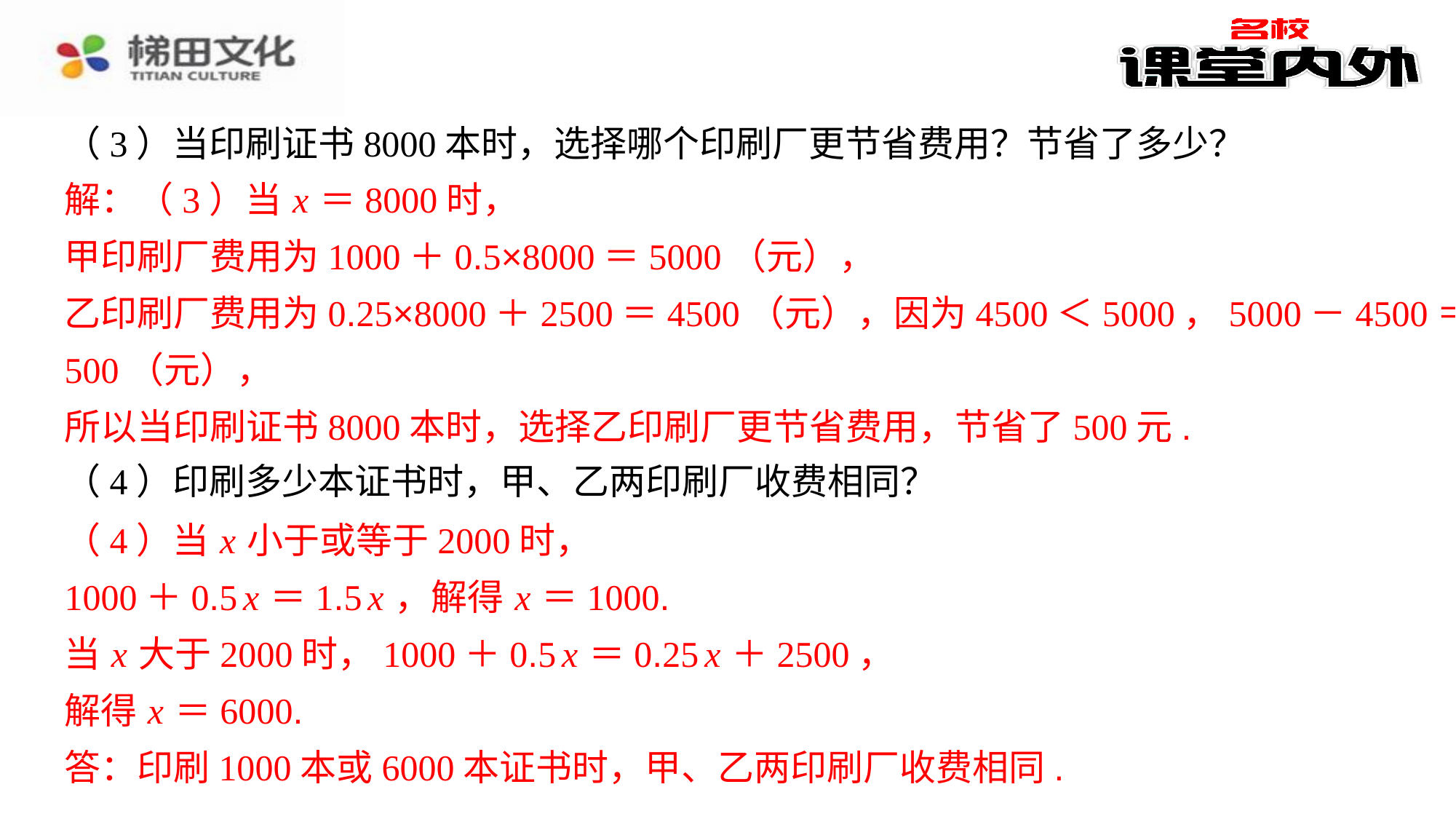

（3）当印刷证书8000本时，选择哪个印刷厂更节省费用？节省了多少？

（4）印刷多少本证书时，甲、乙两印刷厂收费相同？
解：（3）当 x ＝8000时，
甲印刷厂费用为1000＋0.5×8000＝5000（元），
乙印刷厂费用为0.25×8000＋2500＝4500（元），因为4500＜5000，5000－4500＝
500（元），
所以当印刷证书8000本时，选择乙印刷厂更节省费用，节省了500元.
（4）当 x 小于或等于2000时，
1000＋0.5 x ＝1.5 x ，解得 x ＝1000.
当 x 大于2000时，1000＋0.5 x ＝0.25 x ＋2500，
解得 x ＝6000.
答：印刷1000本或6000本证书时，甲、乙两印刷厂收费相同.
解：（3）当 x ＝8000时，
甲印刷厂费用为1000＋0.5×8000＝5000（元），
乙印刷厂费用为0.25×8000＋2500＝4500（元），因为4500＜5000，5000－4500＝
500（元），
所以当印刷证书8000本时，选择乙印刷厂更节省费用，节省了500元.
（4）当 x 小于或等于2000时，
1000＋0.5 x ＝1.5 x ，解得 x ＝1000.
当 x 大于2000时，1000＋0.5 x ＝0.25 x ＋2500，
解得 x ＝6000.
答：印刷1000本或6000本证书时，甲、乙两印刷厂收费相同.